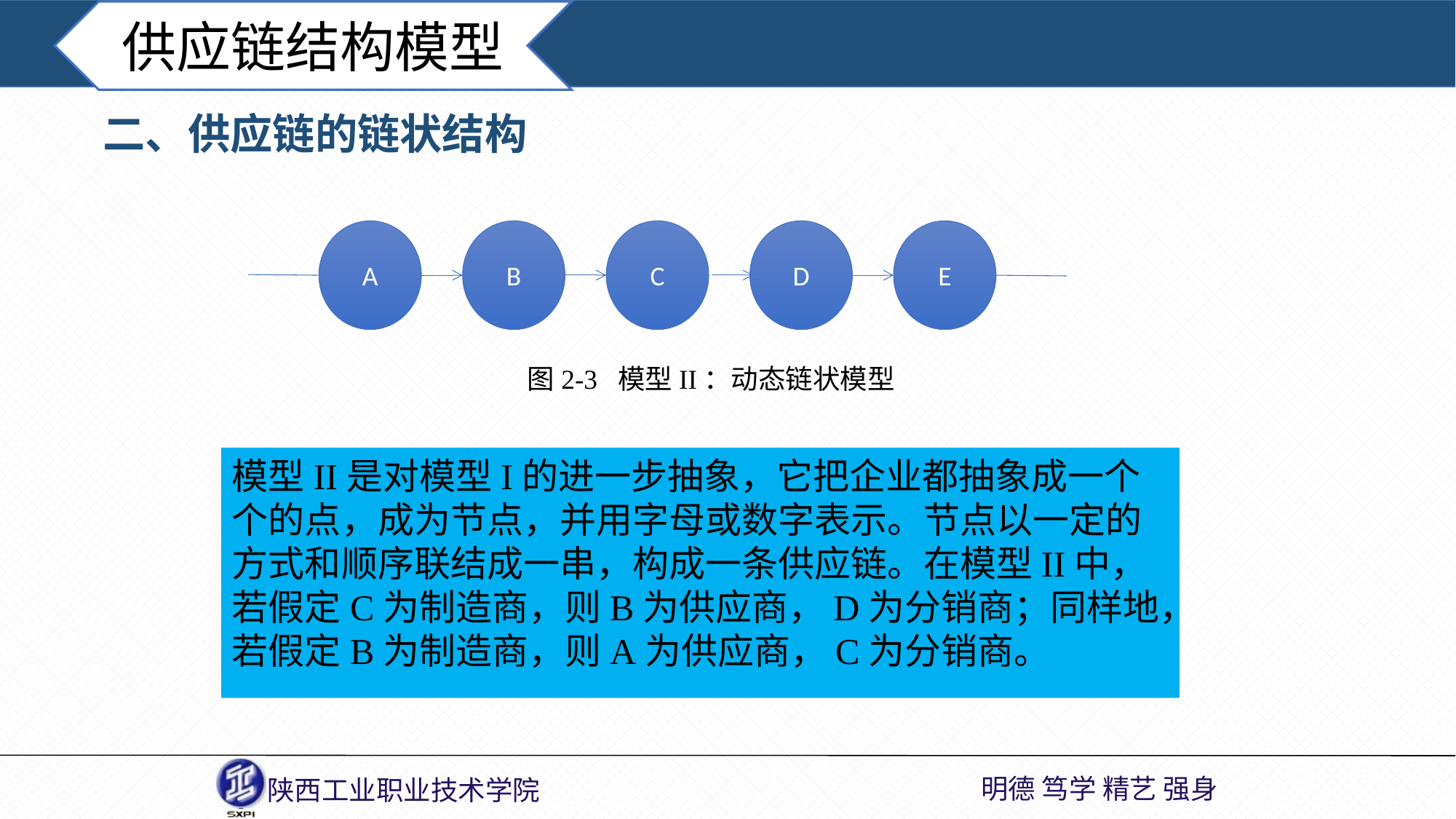

供应链结构模型
二、供应链的链状结构
A
B
C
D
E
图2-3  模型II：动态链状模型
模型II是对模型I的进一步抽象，它把企业都抽象成一个个的点，成为节点，并用字母或数字表示。节点以一定的方式和顺序联结成一串，构成一条供应链。在模型II中，若假定C为制造商，则B为供应商，D为分销商；同样地，若假定B为制造商，则A为供应商，C为分销商。